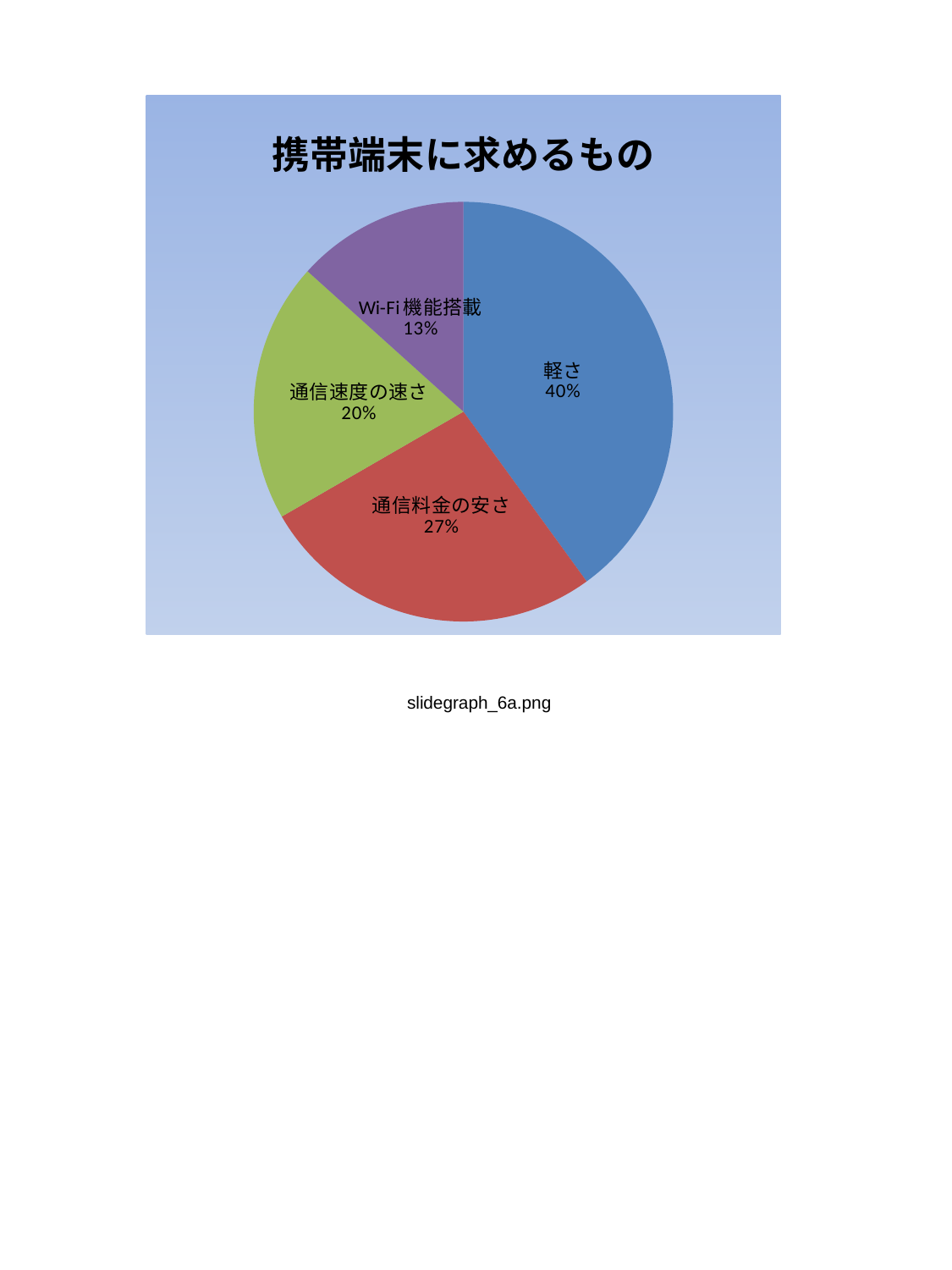

### Chart:

| Category | 携帯端末に求めるもの |
|---|---|
| 軽さ | 0.36 |
| 通信料金の安さ | 0.24 |
| 通信速度の速さ | 0.18 |
| Wi-Fi機能搭載 | 0.12 |
slidegraph_6a.png